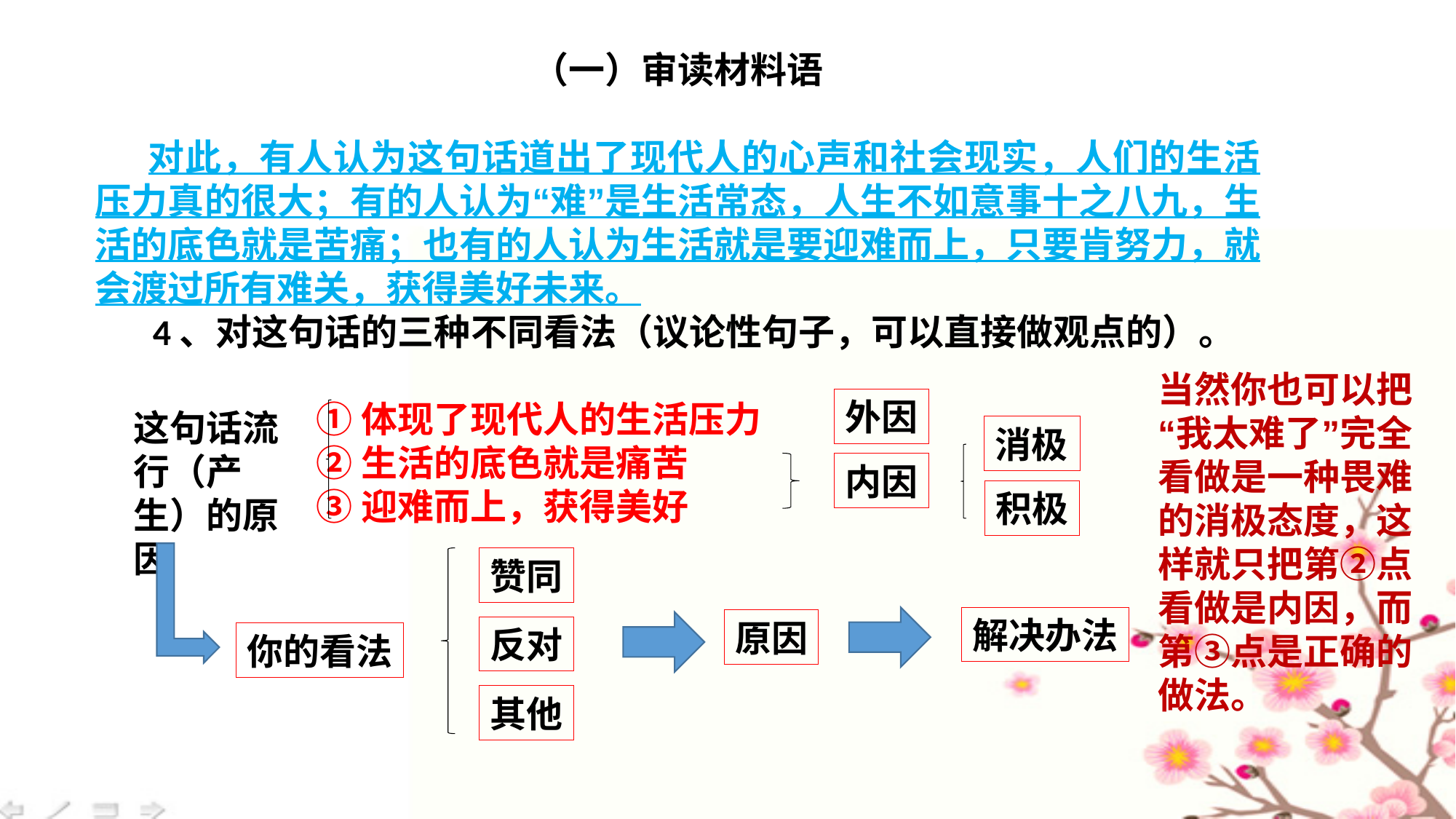

（一）审读材料语

    对此，有人认为这句话道出了现代人的心声和社会现实，人们的生活压力真的很大；有的人认为“难”是生活常态，人生不如意事十之八九，生活的底色就是苦痛；也有的人认为生活就是要迎难而上，只要肯努力，就会渡过所有难关，获得美好未来。
       4、对这句话的三种不同看法（议论性句子，可以直接做观点的）。

                           ①体现了现代人的生活压力
                           ②生活的底色就是痛苦
                           ③迎难而上，获得美好

当然你也可以把“我太难了”完全看做是一种畏难的消极态度，这样就只把第②点看做是内因，而第③点是正确的做法。
外因
这句话流行（产生）的原因

消极

内因
积极

赞同

解决办法
原因

反对
你的看法
其他